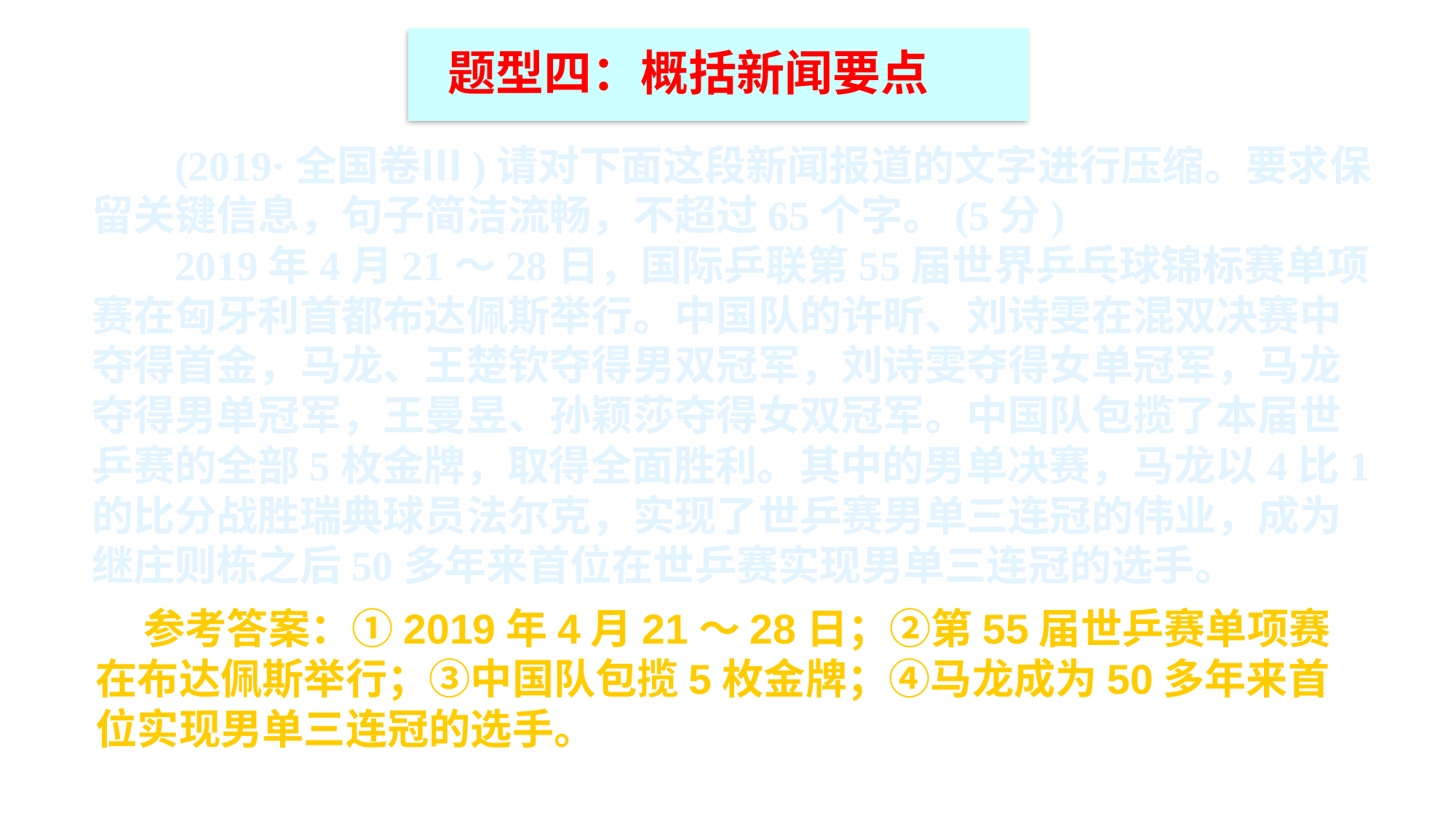

题型四：概括新闻要点
        (2019·全国卷Ⅲ)请对下面这段新闻报道的文字进行压缩。要求保留关键信息，句子简洁流畅，不超过65个字。(5分)
        2019年4月21～28日，国际乒联第55届世界乒乓球锦标赛单项赛在匈牙利首都布达佩斯举行。中国队的许昕、刘诗雯在混双决赛中夺得首金，马龙、王楚钦夺得男双冠军，刘诗雯夺得女单冠军，马龙夺得男单冠军，王曼昱、孙颖莎夺得女双冠军。中国队包揽了本届世乒赛的全部5枚金牌，取得全面胜利。其中的男单决赛，马龙以4比1的比分战胜瑞典球员法尔克，实现了世乒赛男单三连冠的伟业，成为继庄则栋之后50多年来首位在世乒赛实现男单三连冠的选手。

    参考答案：①2019年4月21～28日；②第55届世乒赛单项赛在布达佩斯举行；③中国队包揽5枚金牌；④马龙成为50多年来首位实现男单三连冠的选手。